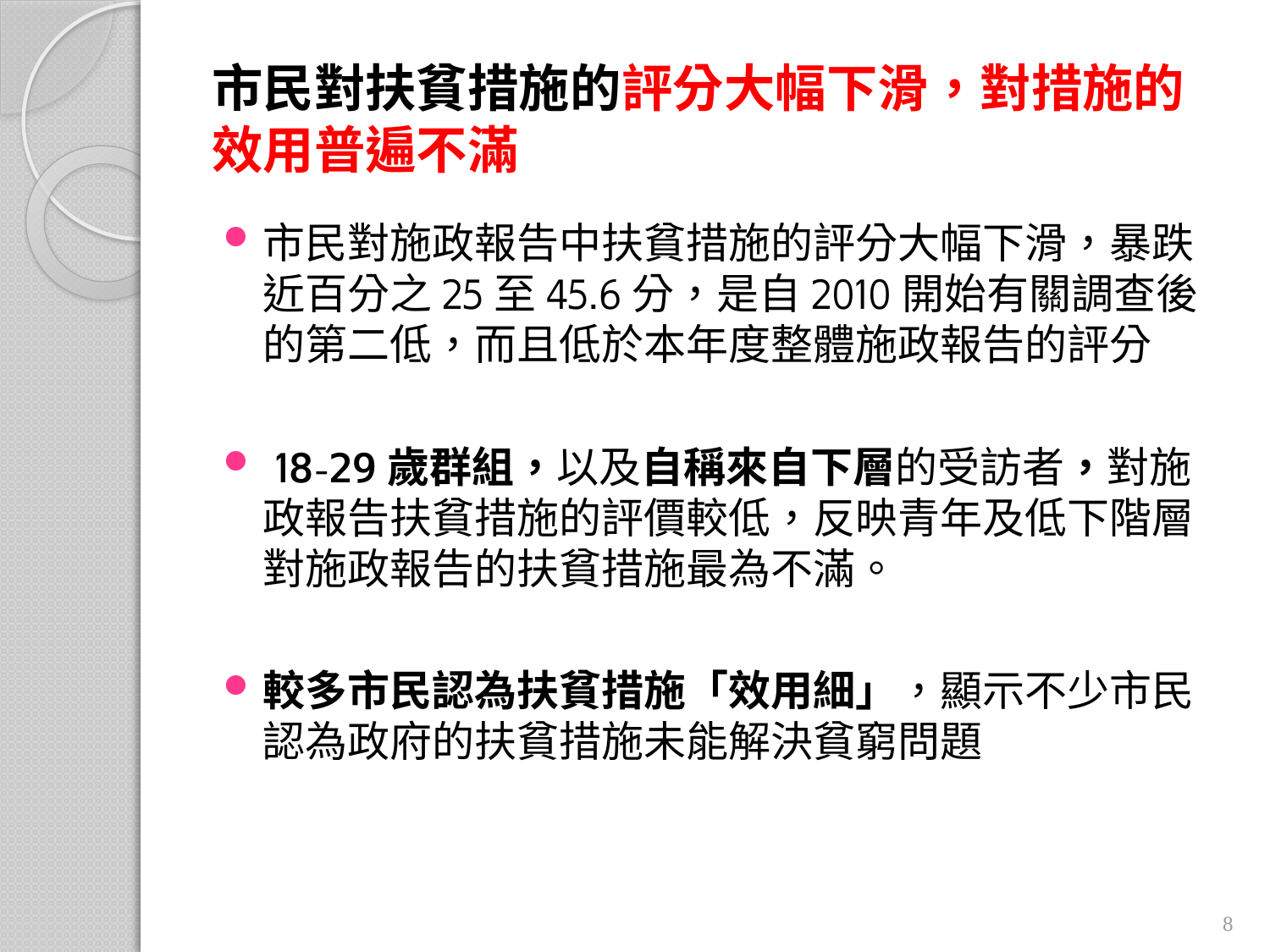

# 市民對扶貧措施的評分大幅下滑，對措施的效用普遍不滿
市民對施政報告中扶貧措施的評分大幅下滑，暴跌近百分之25至45.6分，是自2010開始有關調查後的第二低，而且低於本年度整體施政報告的評分

 18-29歲群組，以及自稱來自下層的受訪者，對施政報告扶貧措施的評價較低，反映青年及低下階層對施政報告的扶貧措施最為不滿。

較多市民認為扶貧措施「效用細」，顯示不少市民認為政府的扶貧措施未能解決貧窮問題

8